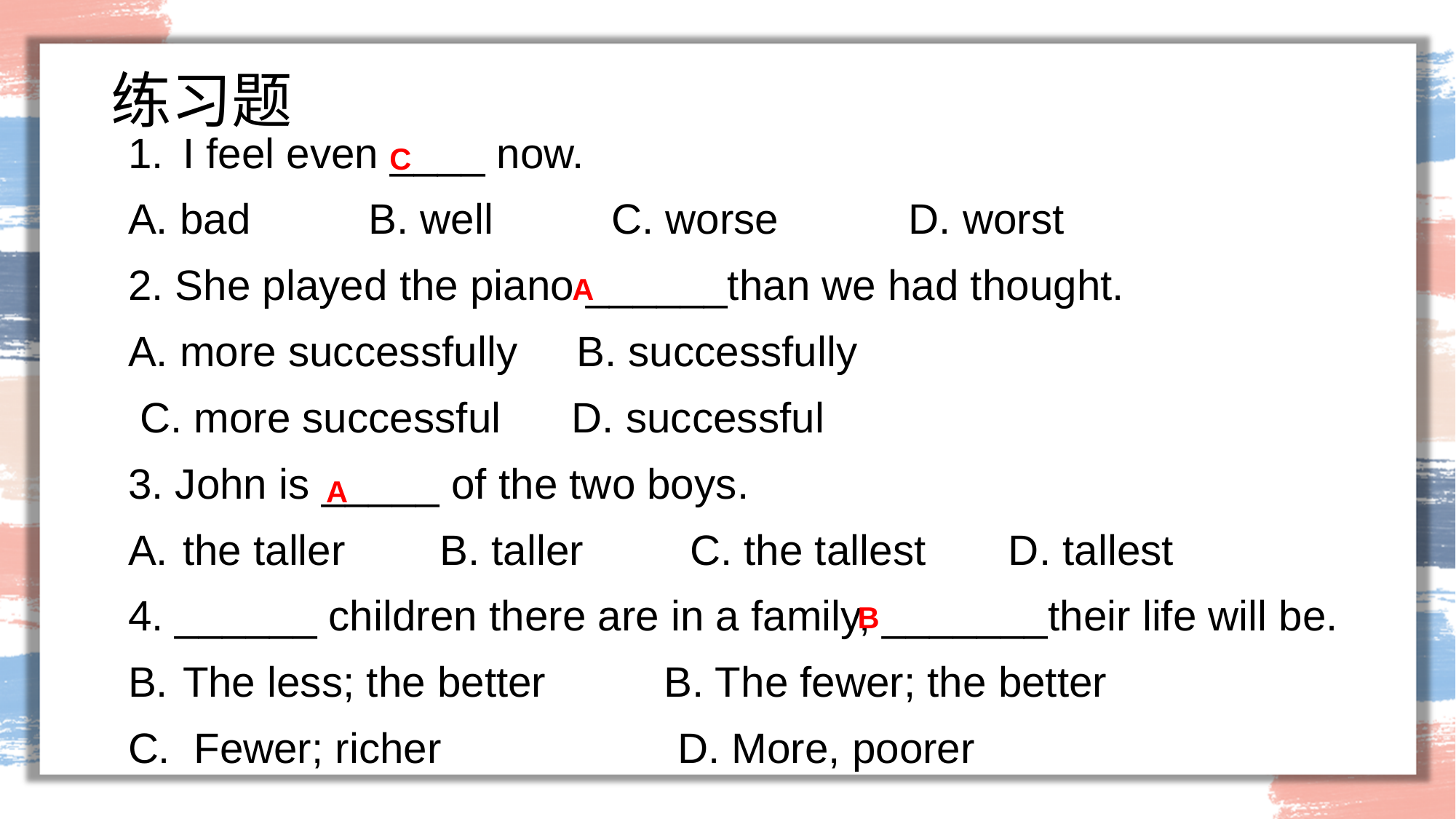

# 练习题
I feel even ____ now.
A. bad          B. well          C. worse           D. worst
2. She played the piano ______than we had thought.
A. more successfully     B. successfully
 C. more successful      D. successful
3. John is _____ of the two boys.
the taller        B. taller         C. the tallest       D. tallest
4. ______ children there are in a family, _______their life will be.
The less; the better          B. The fewer; the better
C.  Fewer; richer                    D. More, poorer
C
A
A
B